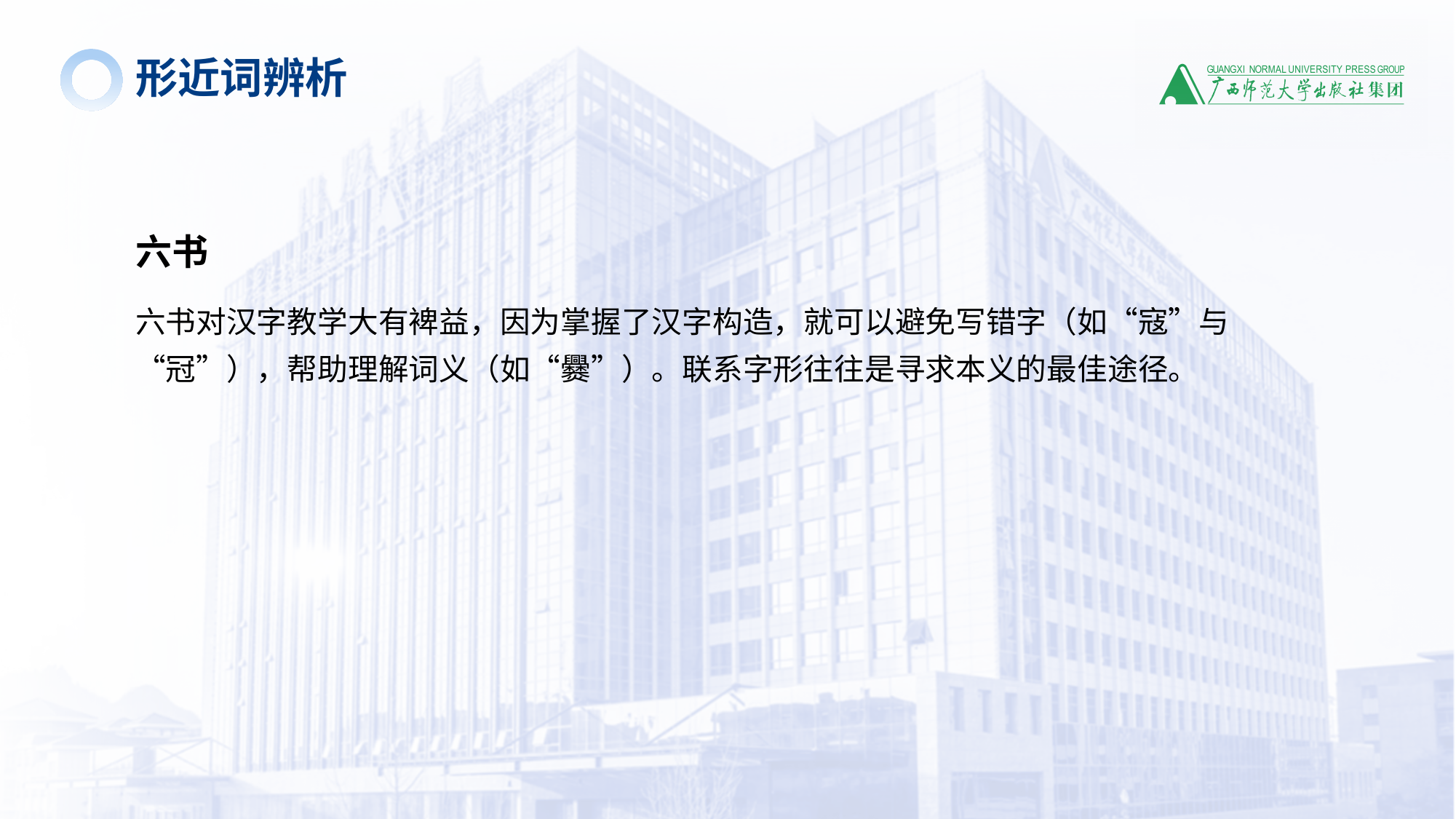

形近词辨析

六书
六书对汉字教学大有裨益，因为掌握了汉字构造，就可以避免写错字（如“寇”与“冠”），帮助理解词义（如“爨”）。联系字形往往是寻求本义的最佳途径。